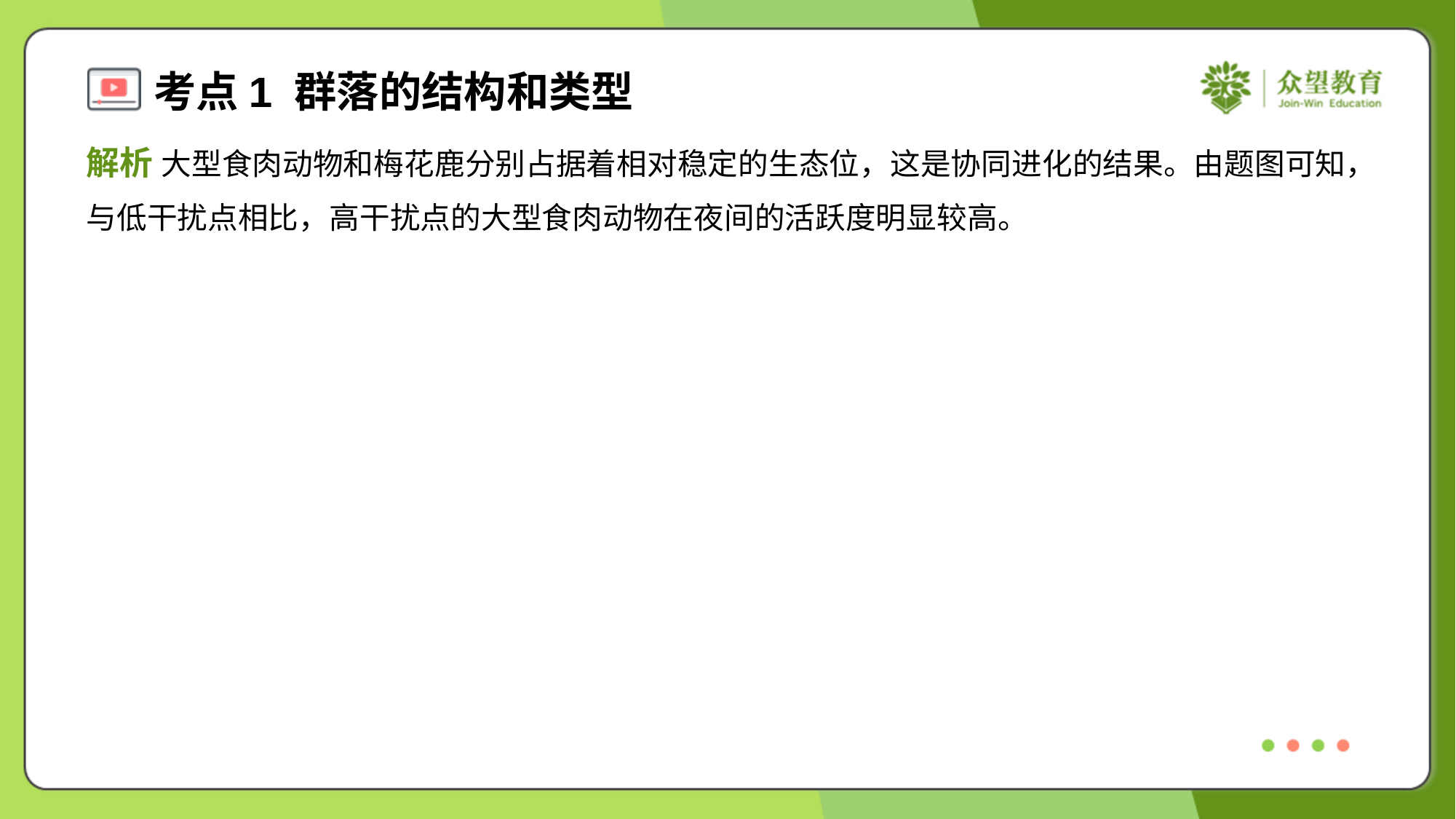

解析 大型食肉动物和梅花鹿分别占据着相对稳定的生态位，这是协同进化的结果。由题图可知，
与低干扰点相比，高干扰点的大型食肉动物在夜间的活跃度明显较高。